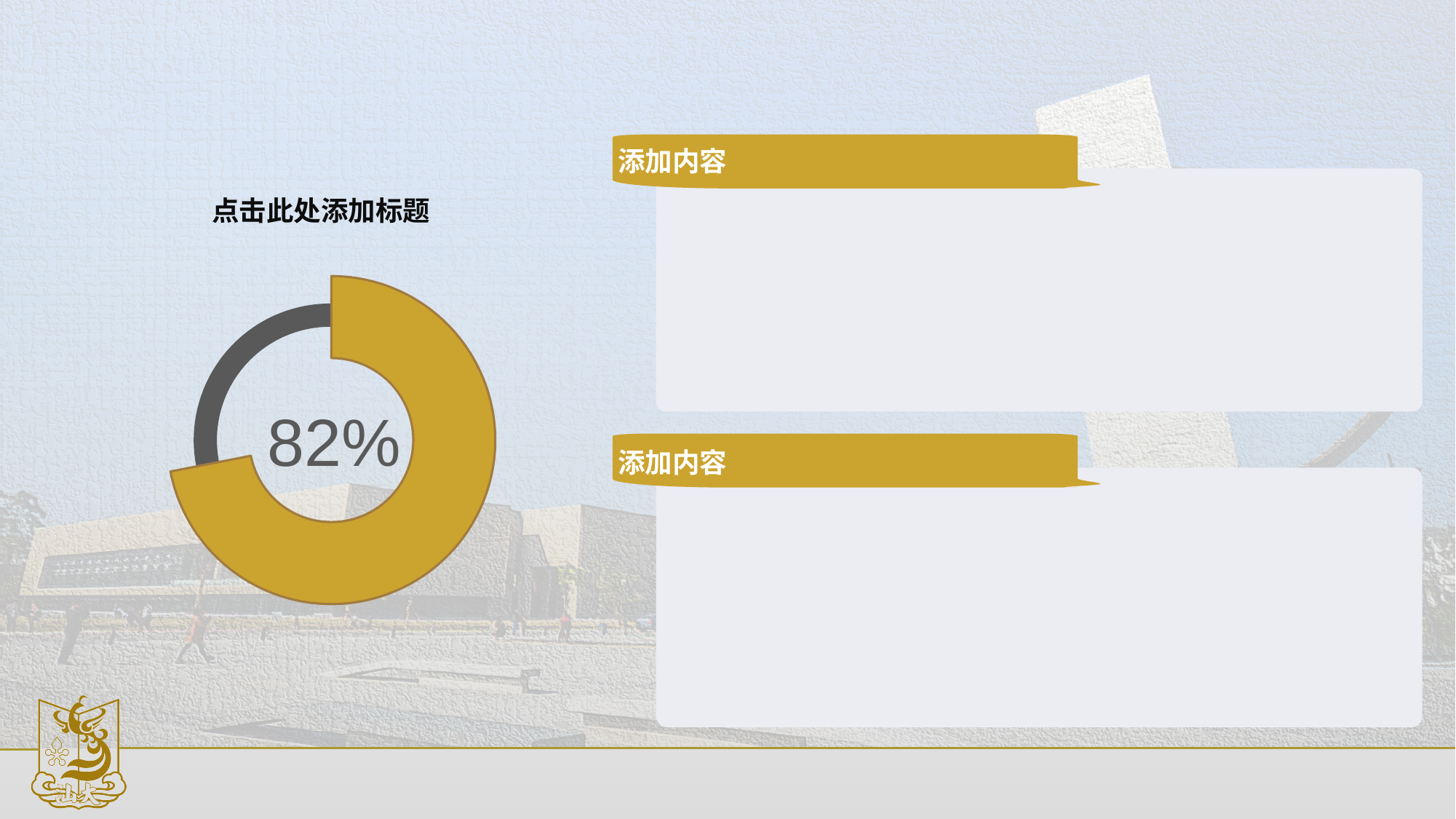

#

添加内容

点击此处添加标题

### Chart

| Category | 销售额 |
|---|---|
| 第一季度 | 0.82 |
| 第二季度 | 0.32 |
82%

添加内容